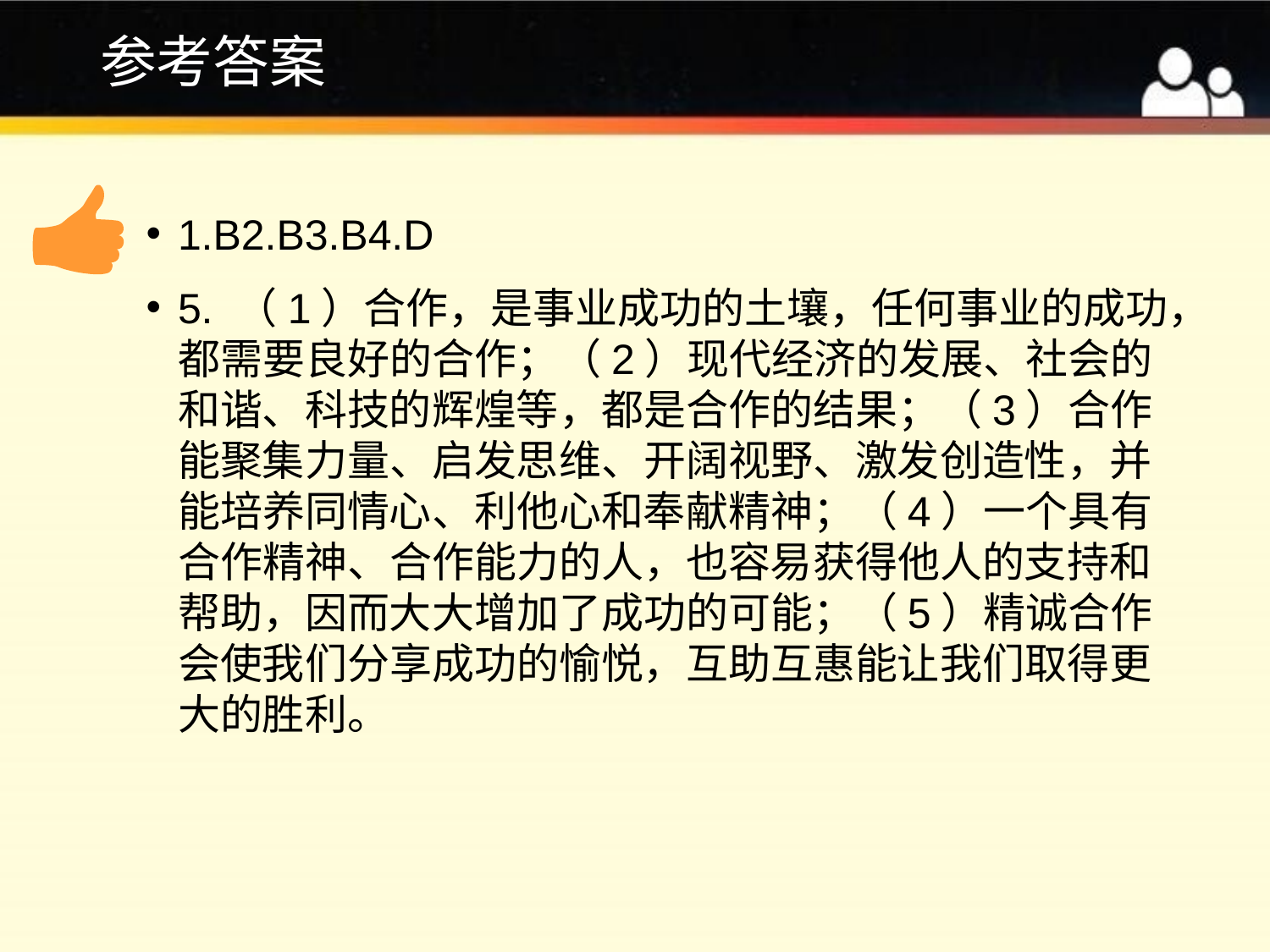

# 参考答案

1.B2.B3.B4.D
5. （1）合作，是事业成功的土壤，任何事业的成功，都需要良好的合作；（2）现代经济的发展、社会的和谐、科技的辉煌等，都是合作的结果；（3）合作能聚集力量、启发思维、开阔视野、激发创造性，并能培养同情心、利他心和奉献精神；（4）一个具有合作精神、合作能力的人，也容易获得他人的支持和帮助，因而大大增加了成功的可能；（5）精诚合作会使我们分享成功的愉悦，互助互惠能让我们取得更大的胜利。